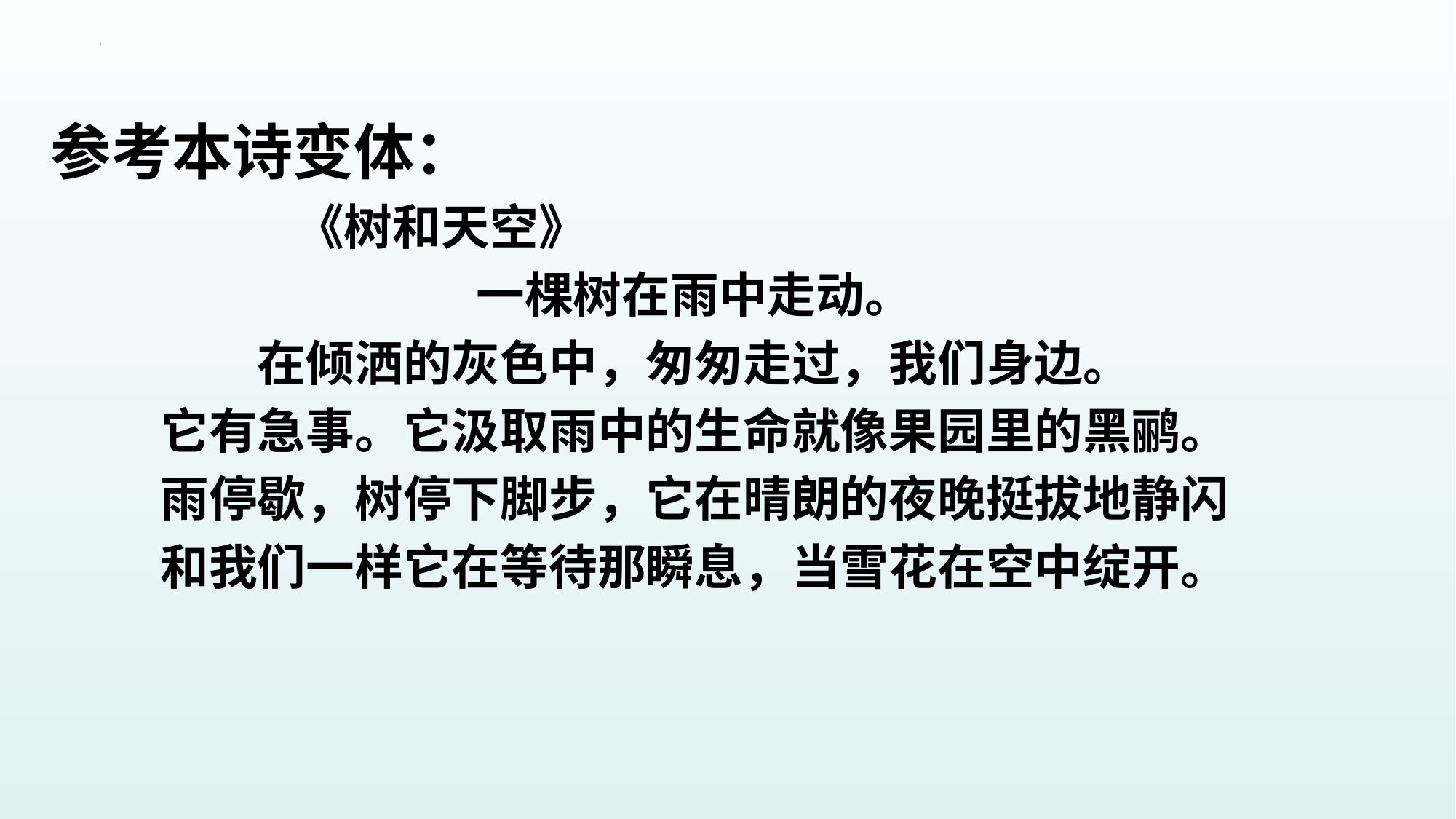

参考本诗变体：
                     《树和天空》
一棵树在雨中走动。
在倾洒的灰色中，匆匆走过，我们身边。
它有急事。它汲取雨中的生命就像果园里的黑鹂。
雨停歇，树停下脚步，它在晴朗的夜晚挺拔地静闪
和我们一样它在等待那瞬息，当雪花在空中绽开。